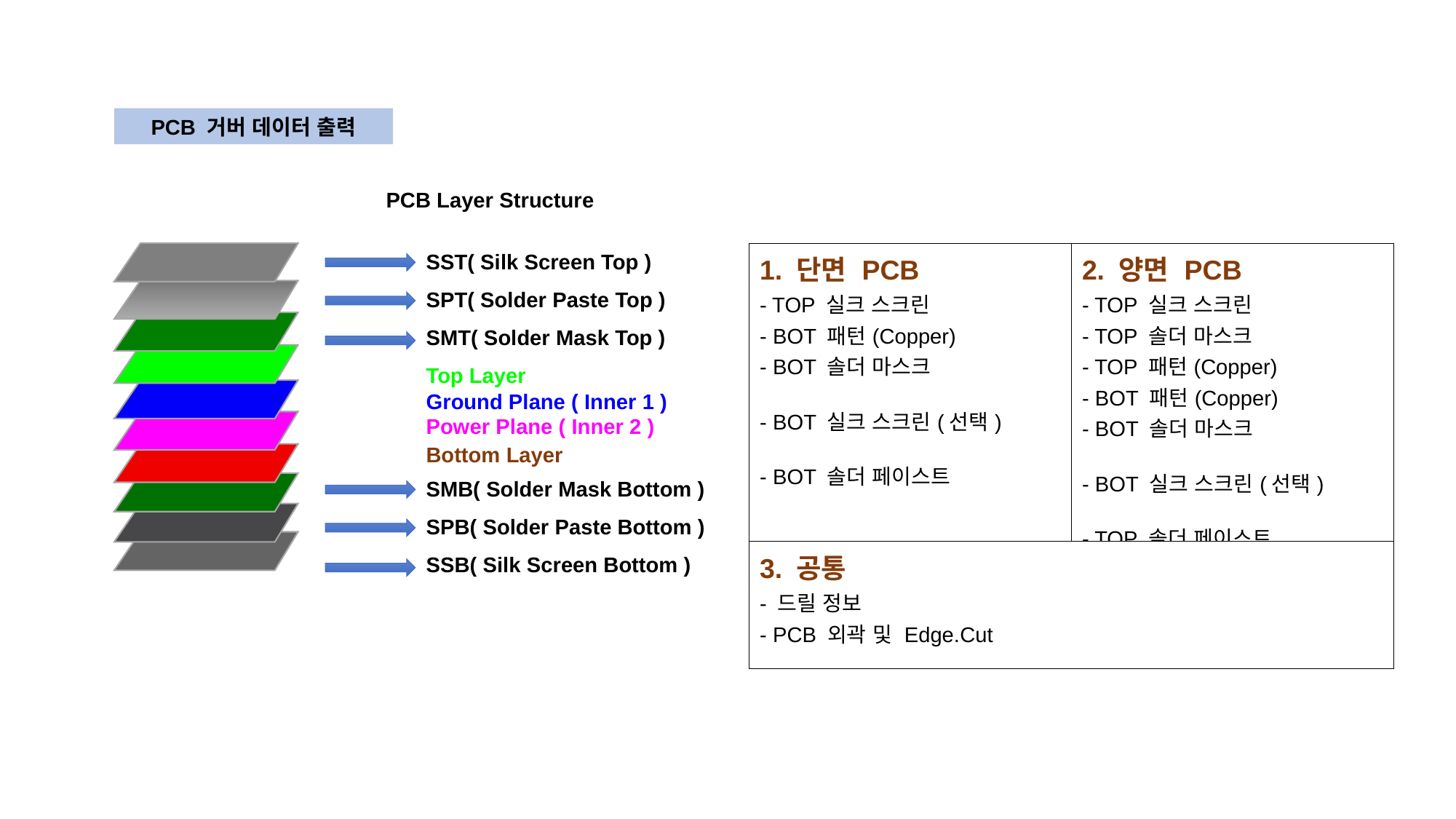

PCB 거버 데이터 출력
PCB Layer Structure
| 1. 단면 PCB - TOP 실크 스크린 - BOT 패턴(Copper) - BOT 솔더 마스크 - BOT 실크 스크린(선택) - BOT 솔더 페이스트 | 2. 양면 PCB - TOP 실크 스크린 - TOP 솔더 마스크 - TOP 패턴(Copper) - BOT 패턴(Copper) - BOT 솔더 마스크 - BOT 실크 스크린(선택) - TOP 솔더 페이스트 - BOT 솔더 페이스트 |
| --- | --- |
| 3. 공통 - 드릴 정보 - PCB 외곽 및 Edge.Cut |  |

SST( Silk Screen Top )

SPT( Solder Paste Top )

SMT( Solder Mask Top )

Top Layer

Ground Plane ( Inner 1 )
Power Plane ( Inner 2 )

Bottom Layer

SMB( Solder Mask Bottom )

SPB( Solder Paste Bottom )

SSB( Silk Screen Bottom )